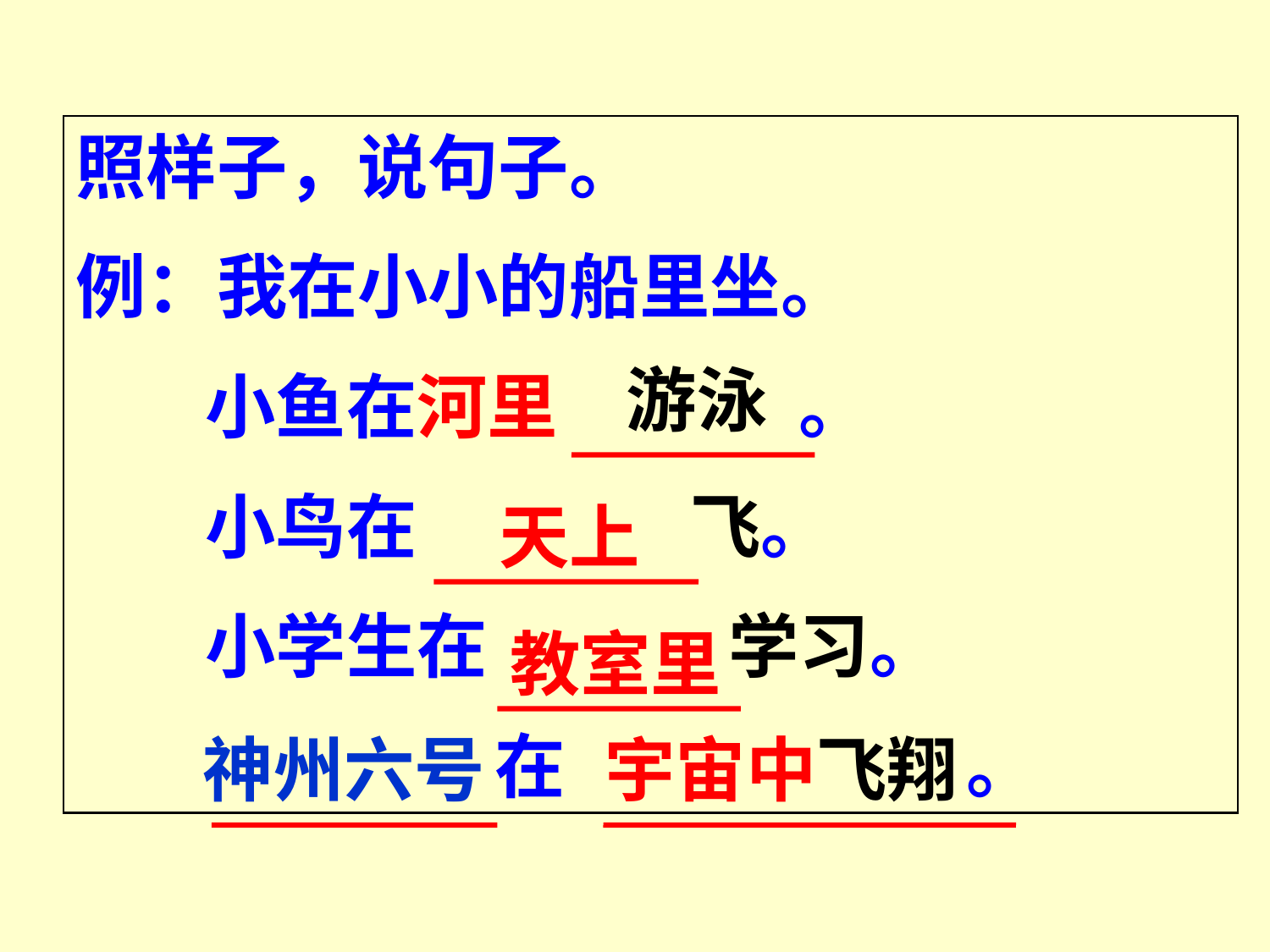

照样子，说句子。
例：我在小小的船里坐。
       小鱼在河里               。
       小鸟在                 飞。
       小学生在               学习。
                         在                   　　。
游泳

天上

教室里

神州六号
宇宙中飞翔